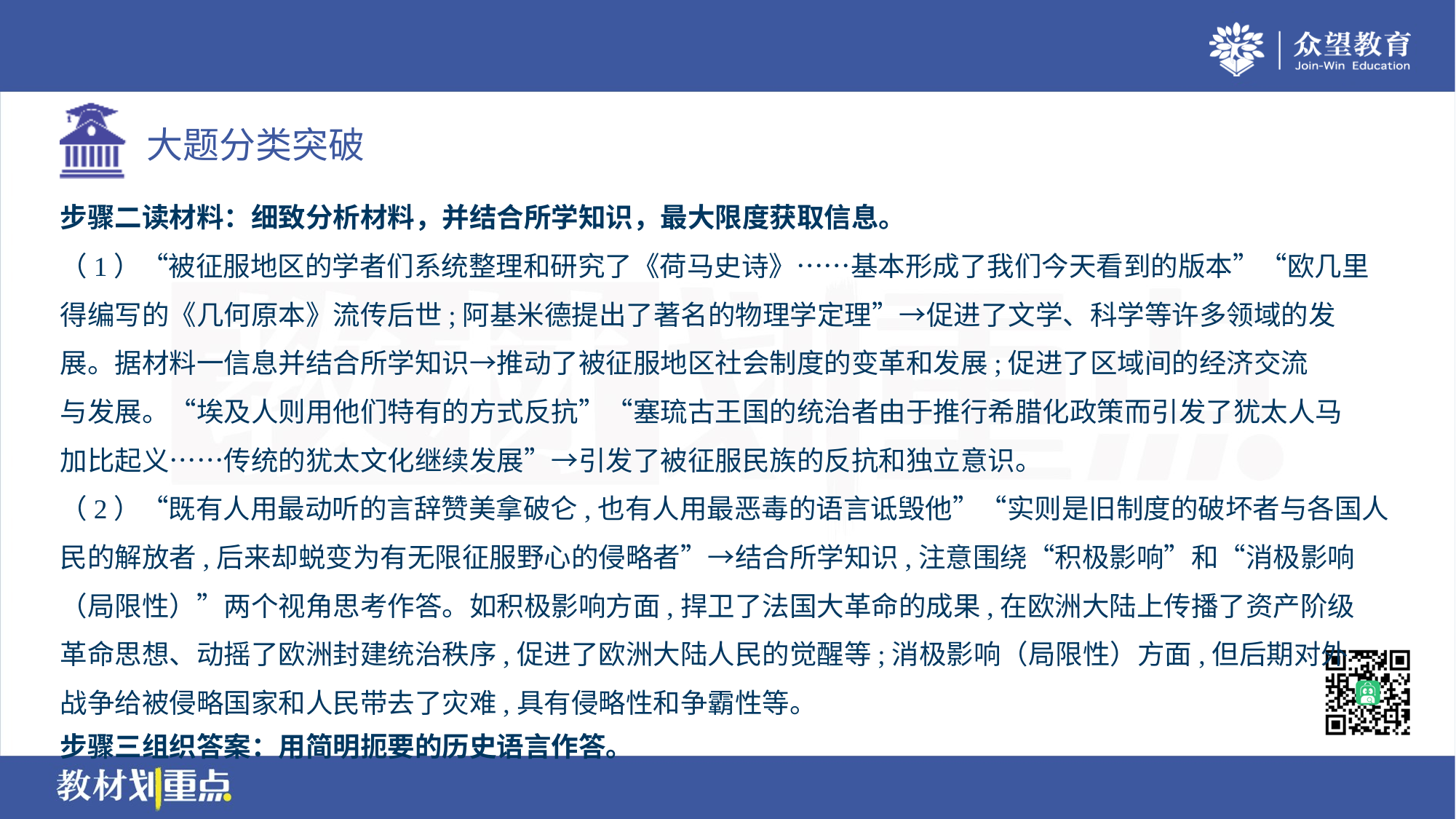

步骤二读材料：细致分析材料，并结合所学知识，最大限度获取信息。
（1）“被征服地区的学者们系统整理和研究了《荷马史诗》……基本形成了我们今天看到的版本”“欧几里
得编写的《几何原本》流传后世;阿基米德提出了著名的物理学定理”→促进了文学、科学等许多领域的发
展。据材料一信息并结合所学知识→推动了被征服地区社会制度的变革和发展;促进了区域间的经济交流
与发展。“埃及人则用他们特有的方式反抗”“塞琉古王国的统治者由于推行希腊化政策而引发了犹太人马
加比起义……传统的犹太文化继续发展”→引发了被征服民族的反抗和独立意识。
（2）“既有人用最动听的言辞赞美拿破仑,也有人用最恶毒的语言诋毁他”“实则是旧制度的破坏者与各国人
民的解放者,后来却蜕变为有无限征服野心的侵略者”→结合所学知识,注意围绕“积极影响”和“消极影响
（局限性）”两个视角思考作答。如积极影响方面,捍卫了法国大革命的成果,在欧洲大陆上传播了资产阶级
革命思想、动摇了欧洲封建统治秩序,促进了欧洲大陆人民的觉醒等;消极影响（局限性）方面,但后期对外
战争给被侵略国家和人民带去了灾难,具有侵略性和争霸性等。
步骤三组织答案：用简明扼要的历史语言作答。